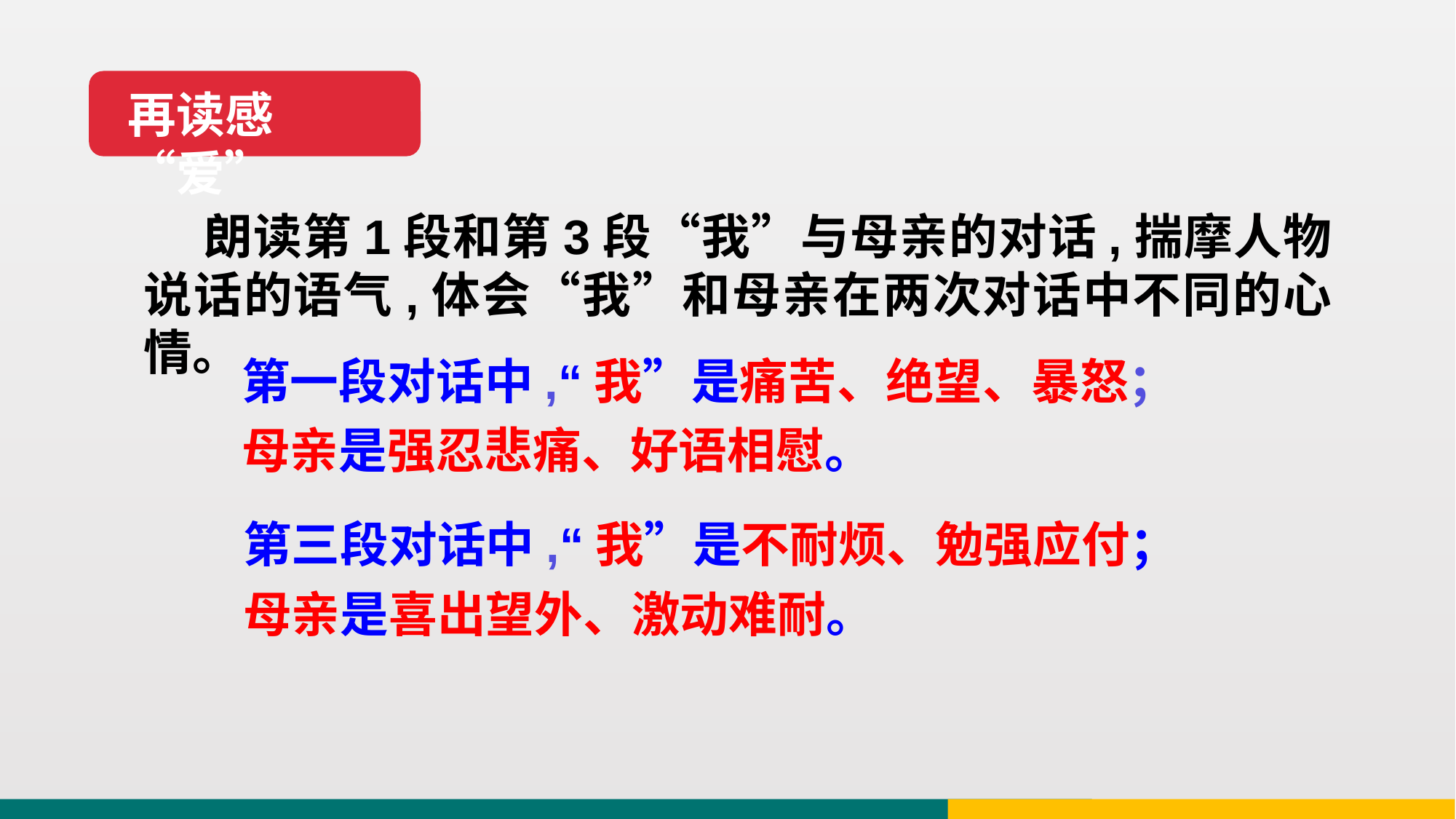

再读感“爱”
    朗读第1段和第3段“我”与母亲的对话,揣摩人物说话的语气,体会“我”和母亲在两次对话中不同的心情。

        第一段对话中,“我”是痛苦、绝望、暴怒；
        母亲是强忍悲痛、好语相慰。
       第三段对话中,“我”是不耐烦、勉强应付；
       母亲是喜出望外、激动难耐。